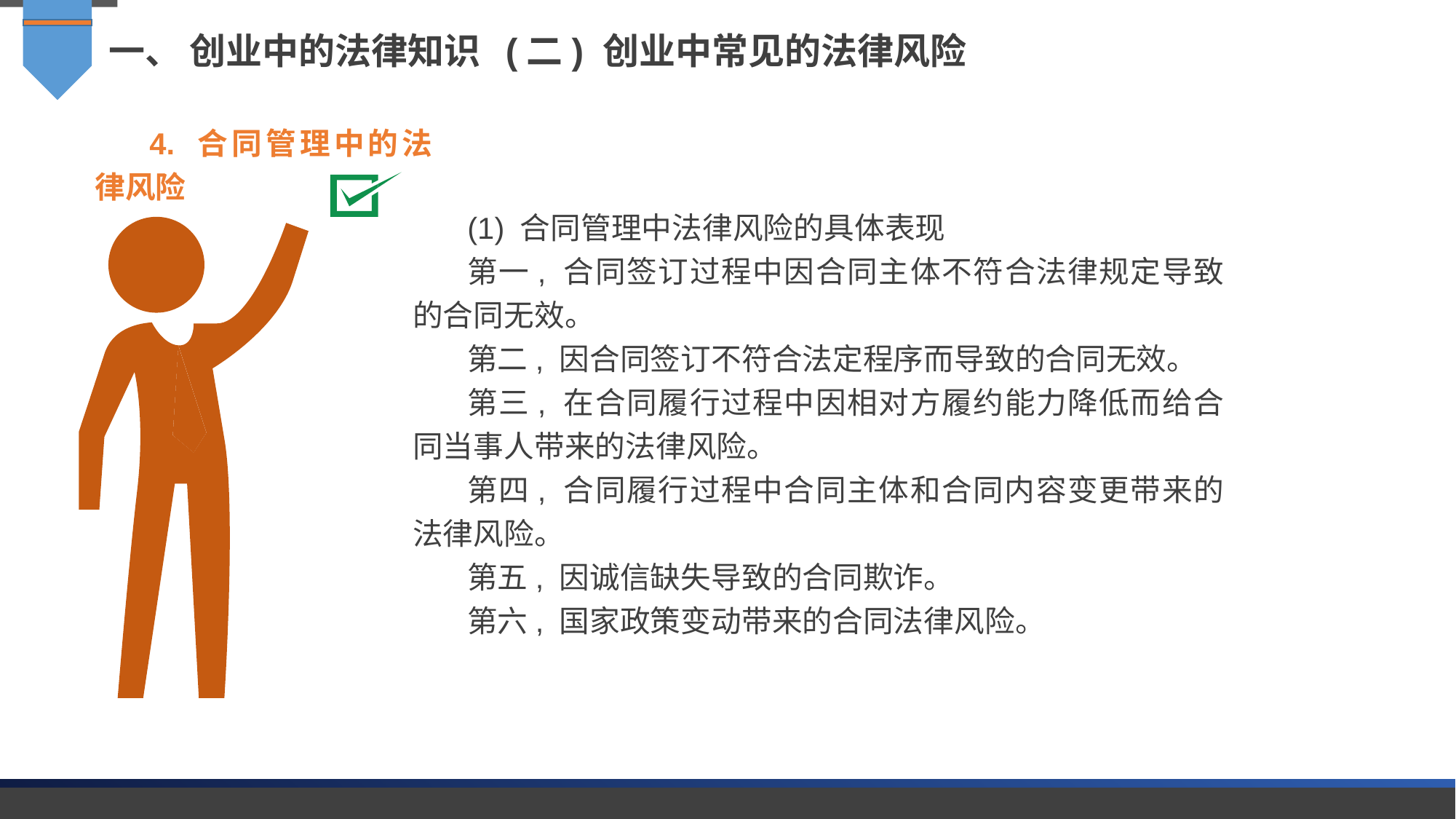

一、 创业中的法律知识  (二) 创业中常见的法律风险
4. 合同管理中的法律风险

(1) 合同管理中法律风险的具体表现
第一, 合同签订过程中因合同主体不符合法律规定导致的合同无效。
第二, 因合同签订不符合法定程序而导致的合同无效。
第三, 在合同履行过程中因相对方履约能力降低而给合同当事人带来的法律风险。
第四, 合同履行过程中合同主体和合同内容变更带来的法律风险。
第五, 因诚信缺失导致的合同欺诈。
第六, 国家政策变动带来的合同法律风险。